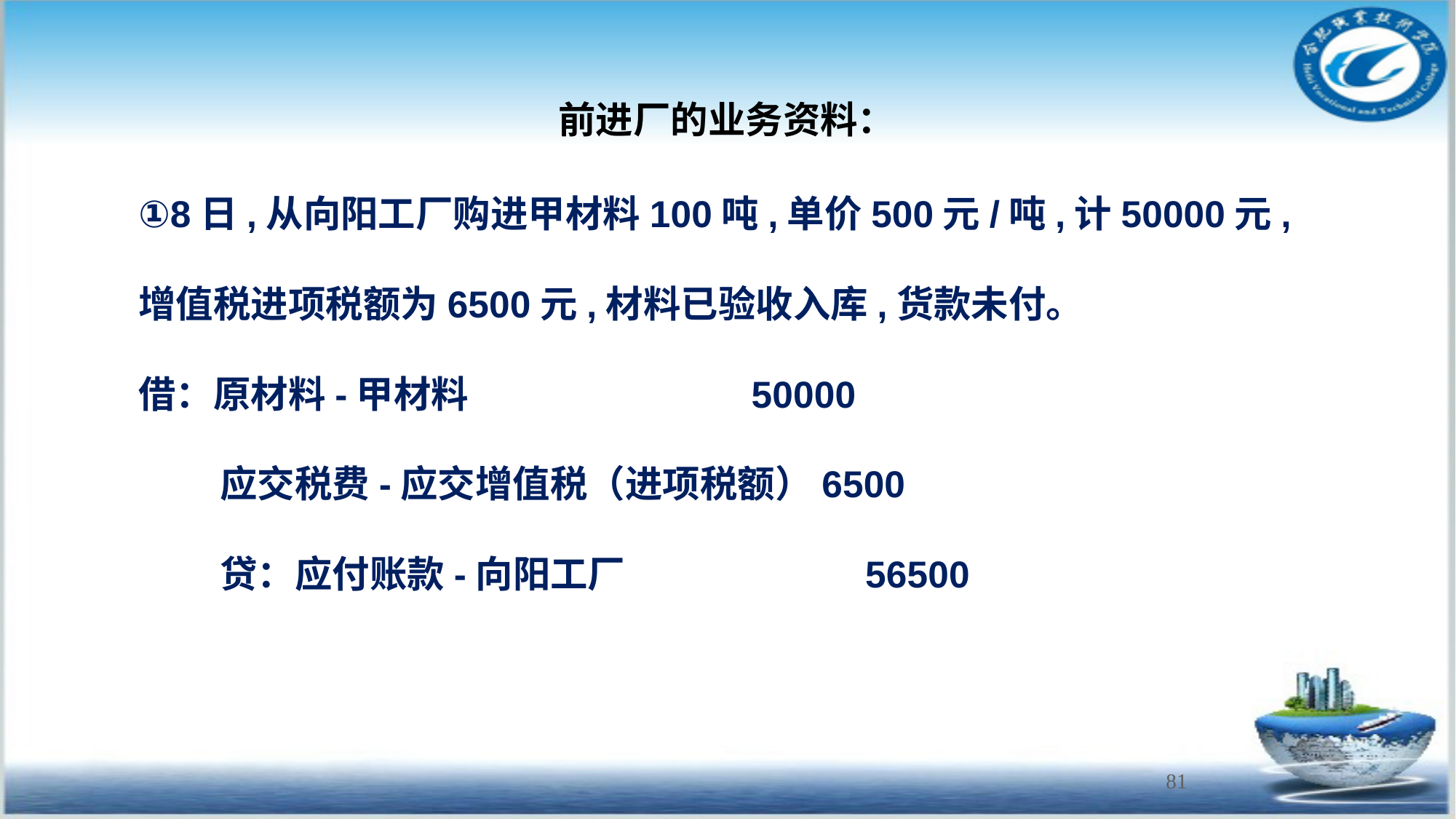

# 前进厂的业务资料：
①8日,从向阳工厂购进甲材料100吨,单价500元/吨,计50000元,增值税进项税额为6500元,材料已验收入库,货款未付。
借：原材料-甲材料                                50000
       应交税费-应交增值税（进项税额）6500
       贷：应付账款-向阳工厂                           56500
81